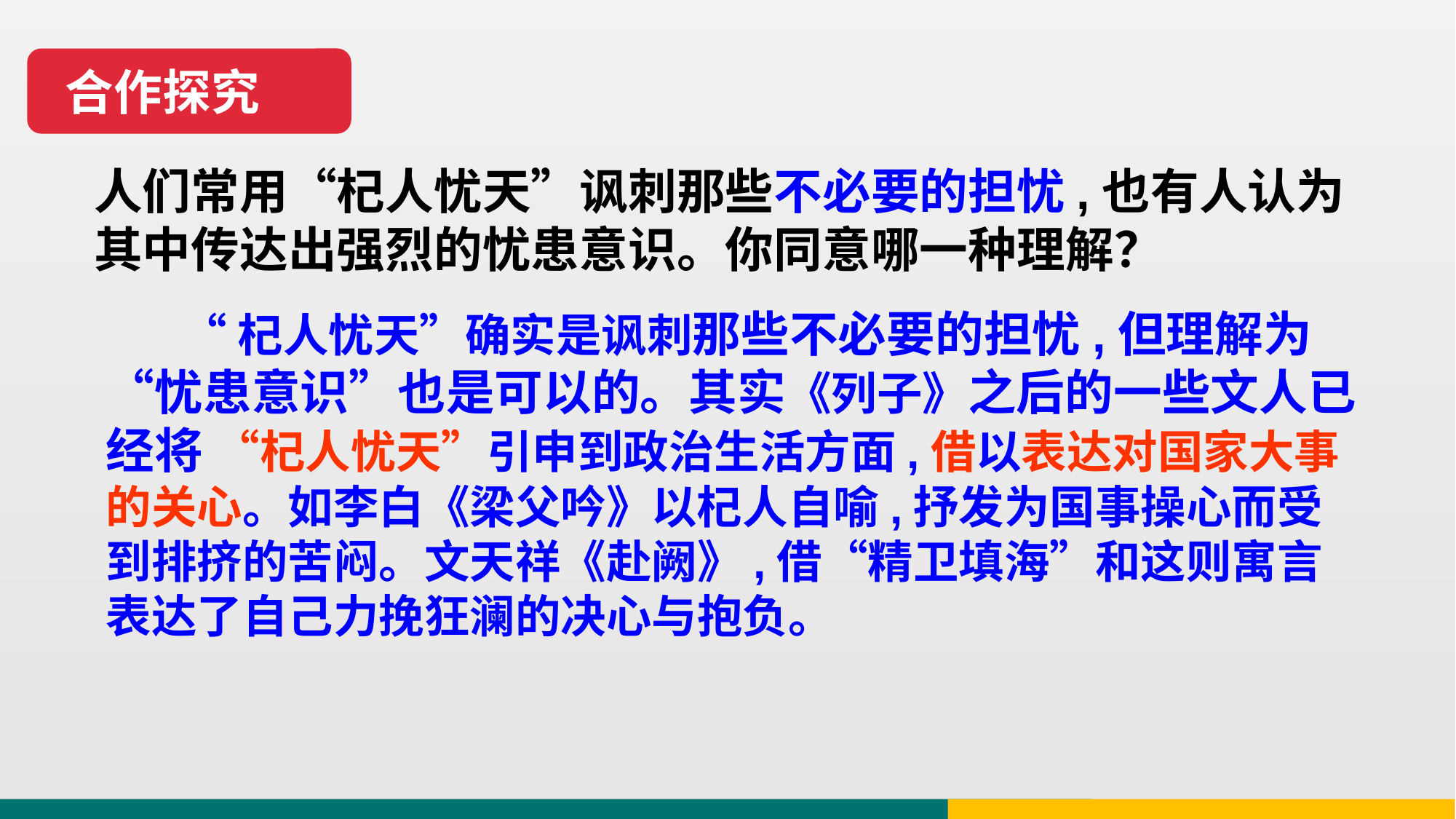

合作探究
人们常用“杞人忧天”讽刺那些不必要的担忧,也有人认为其中传达出强烈的忧患意识。你同意哪一种理解？
  “杞人忧天”确实是讽刺那些不必要的担忧,但理解为 “忧患意识”也是可以的。其实《列子》之后的一些文人已经将 “杞人忧天”引申到政治生活方面,借以表达对国家大事的关心。如李白《梁父吟》以杞人自喻,抒发为国事操心而受到排挤的苦闷。文天祥《赴阙》,借“精卫填海”和这则寓言表达了自己力挽狂澜的决心与抱负。